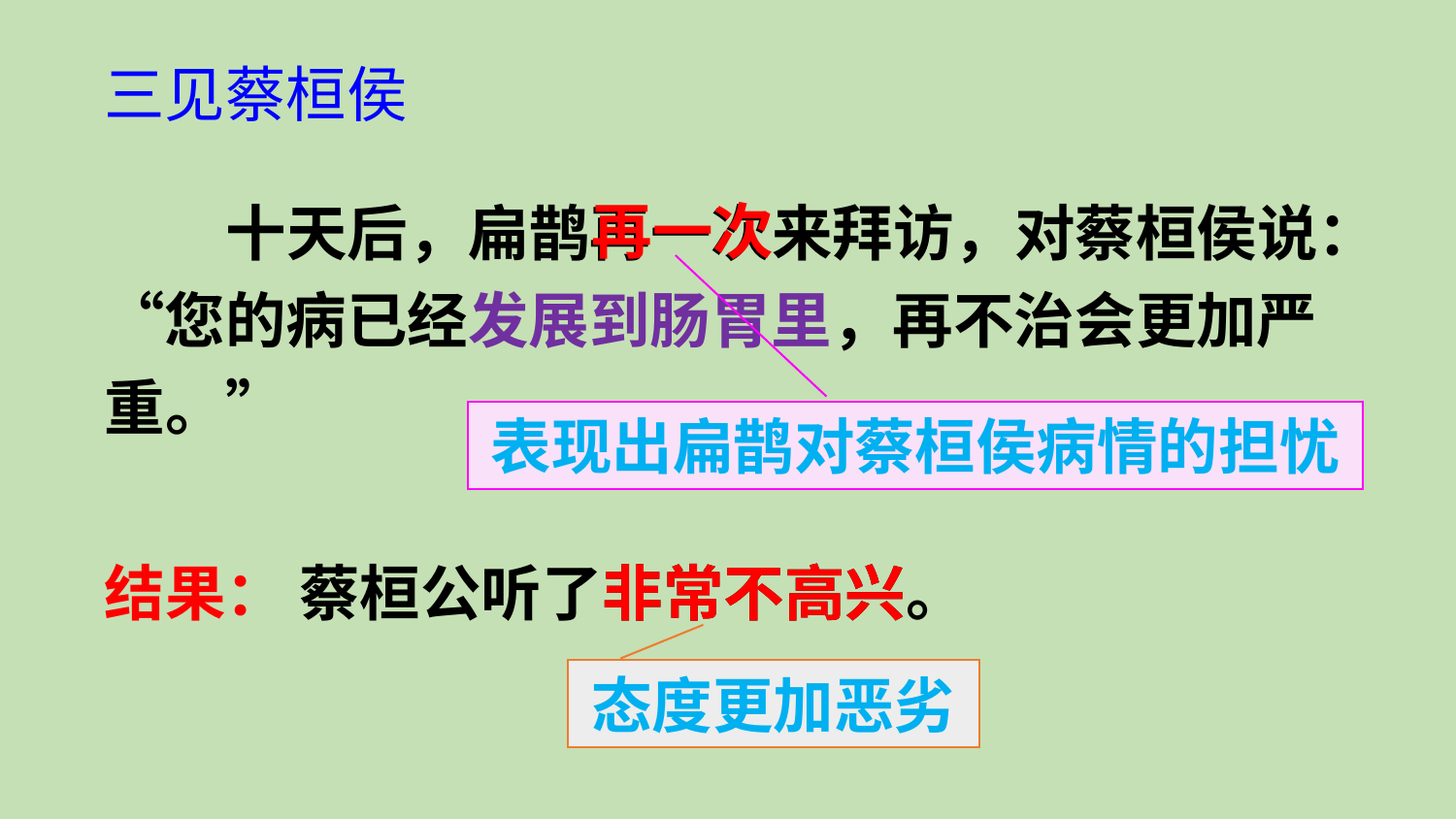

三见蔡桓侯
十天后，扁鹊再一次来拜访，对蔡桓侯说：“您的病已经发展到肠胃里，再不治会更加严重。”
再一次
表现出扁鹊对蔡桓侯病情的担忧
蔡桓公听了非常不高兴。
结果：
非常不高兴
态度更加恶劣